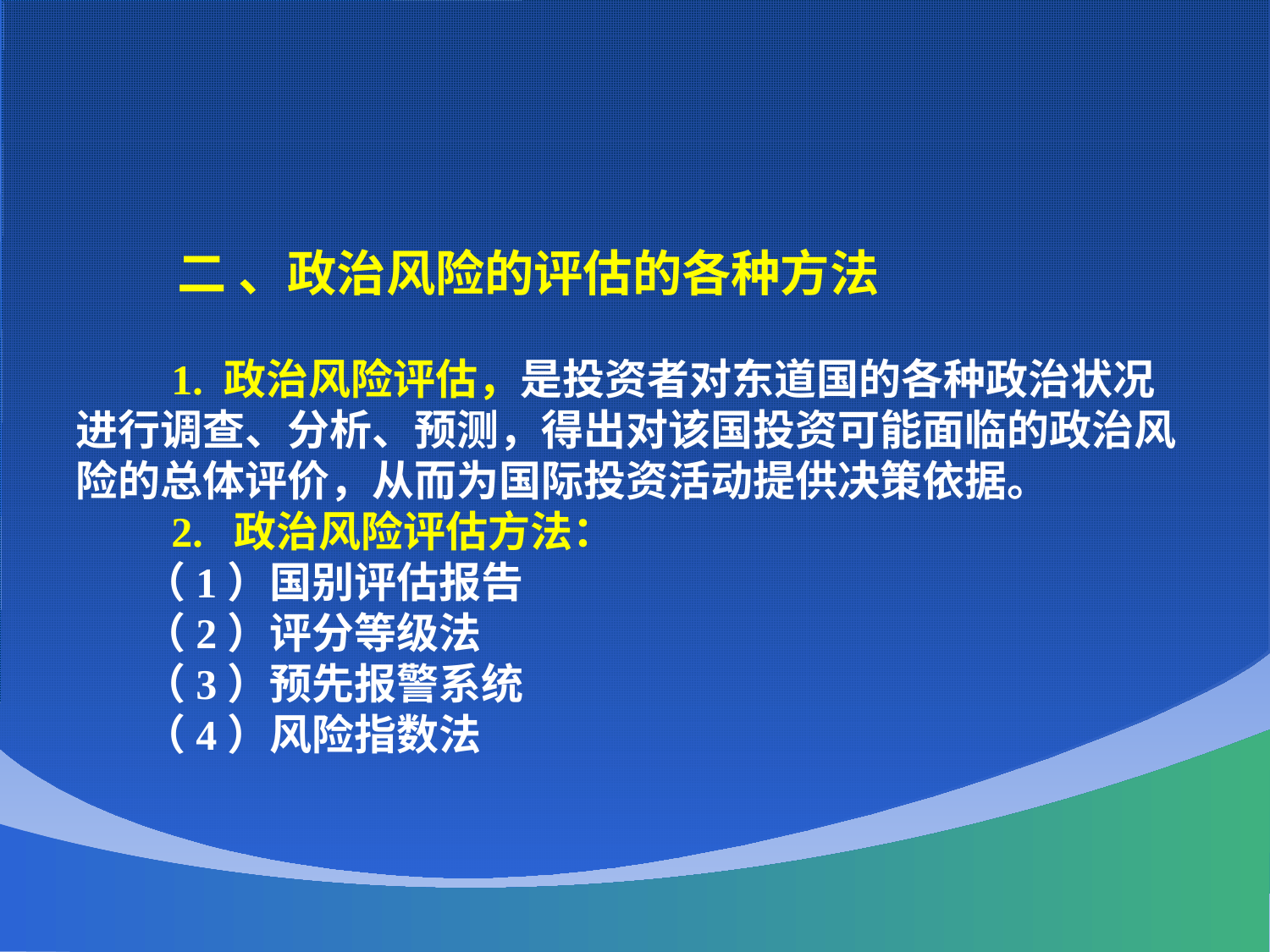

二 、政治风险的评估的各种方法

         1. 政治风险评估，是投资者对东道国的各种政治状况进行调查、分析、预测，得出对该国投资可能面临的政治风险的总体评价，从而为国际投资活动提供决策依据。
         2.  政治风险评估方法：
      （1）国别评估报告
      （2）评分等级法
      （3）预先报警系统
      （4）风险指数法